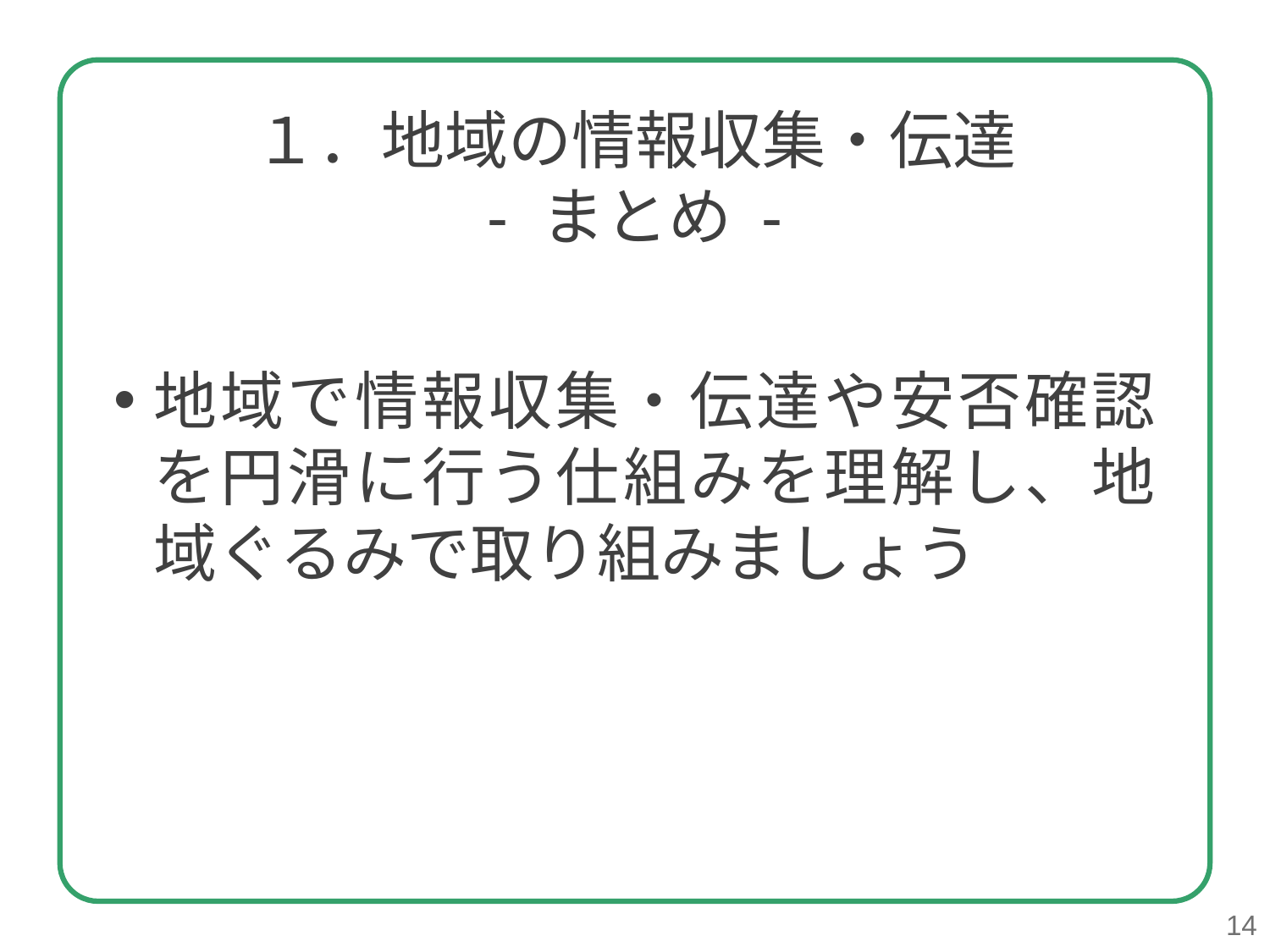

１．地域の情報収集・伝達
- まとめ -
地域で情報収集・伝達や安否確認を円滑に行う仕組みを理解し、地域ぐるみで取り組みましょう
14